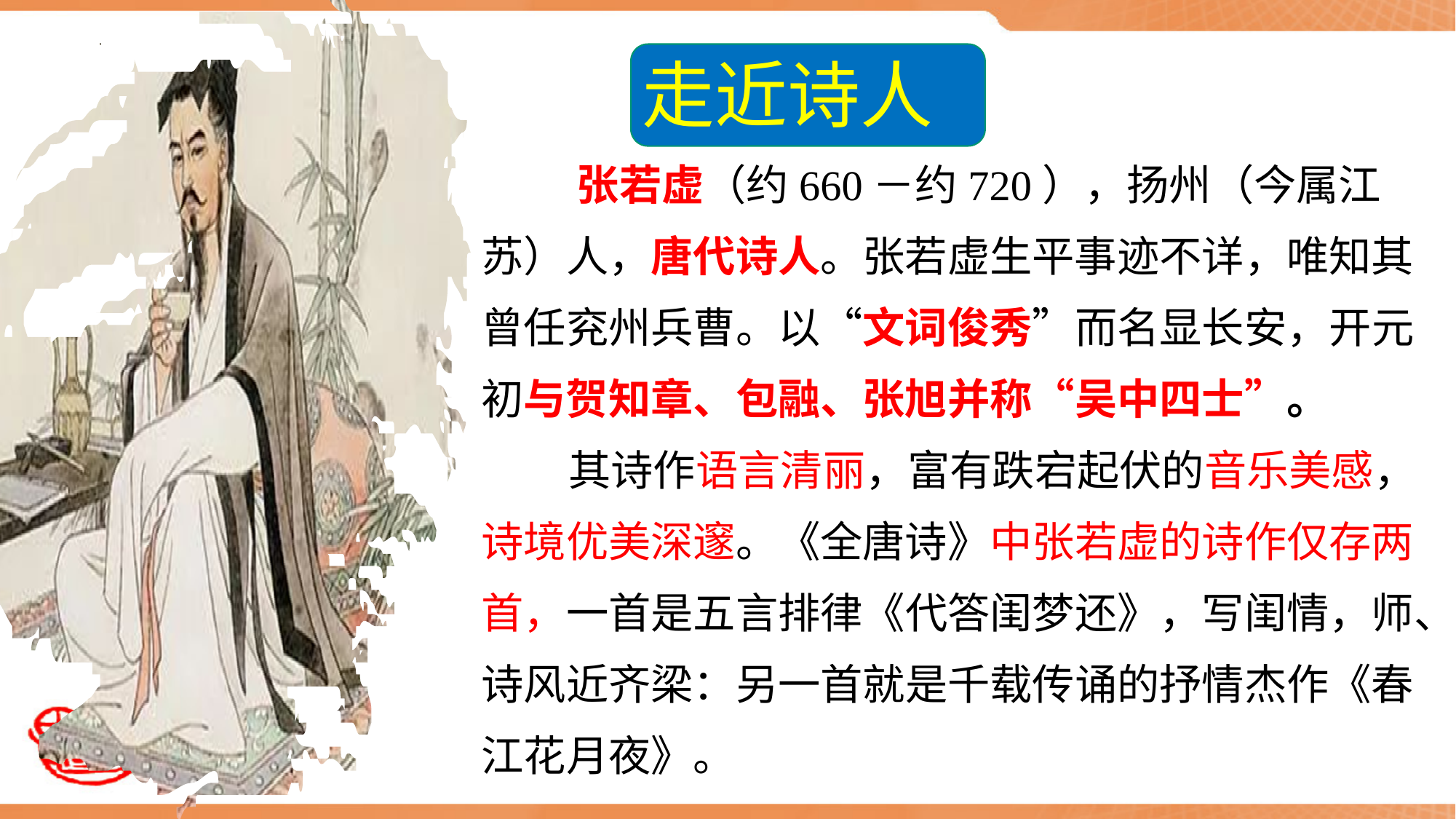

走近诗人
         张若虚（约660－约720），扬州（今属江苏）人，唐代诗人。张若虚生平事迹不详，唯知其曾任兖州兵曹。以“文词俊秀”而名显长安，开元初与贺知章、包融、张旭并称“吴中四士”。
        其诗作语言清丽，富有跌宕起伏的音乐美感，诗境优美深邃。《全唐诗》中张若虚的诗作仅存两首，一首是五言排律《代答闺梦还》，写闺情，师、诗风近齐梁：另一首就是千载传诵的抒情杰作《春江花月夜》。